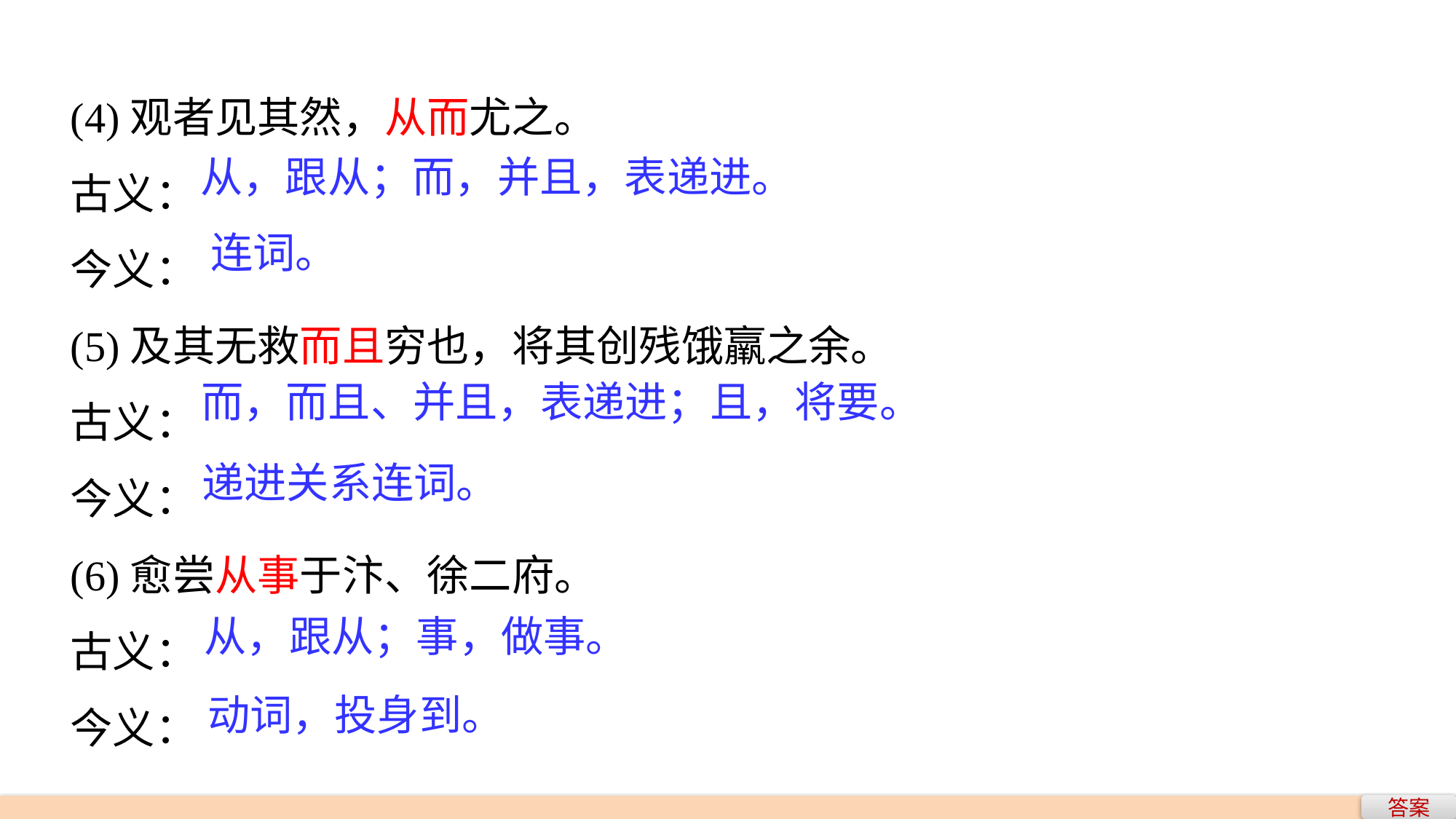

(4)观者见其然，从而尤之。
古义：
今义：
(5)及其无救而且穷也，将其创残饿羸之余。
古义：
今义：
(6)愈尝从事于汴、徐二府。
古义：
今义：
从，跟从；而，并且，表递进。
连词。
而，而且、并且，表递进；且，将要。
递进关系连词。
从，跟从；事，做事。
动词，投身到。
答案